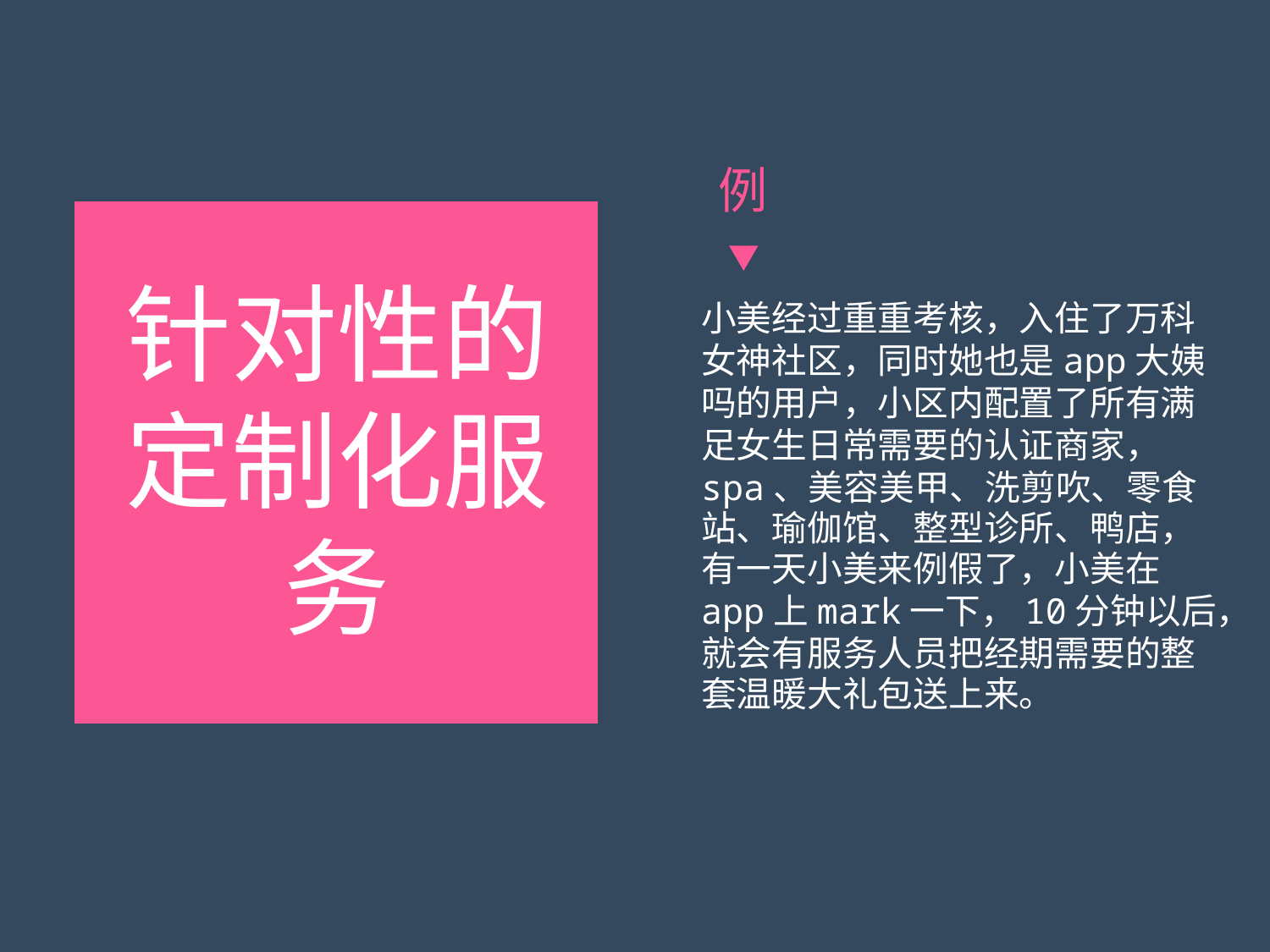

例

针对性的

定制化服

	务
小美经过重重考核，入住了万科
女神社区，同时她也是app大姨
吗的用户，小区内配置了所有满
足女生日常需要的认证商家，
spa、美容美甲、洗剪吹、零食
站、瑜伽馆、整型诊所、鸭店，
有一天小美来例假了，小美在
app上mark一下，10分钟以后，
就会有服务人员把经期需要的整
套温暖大礼包送上来。